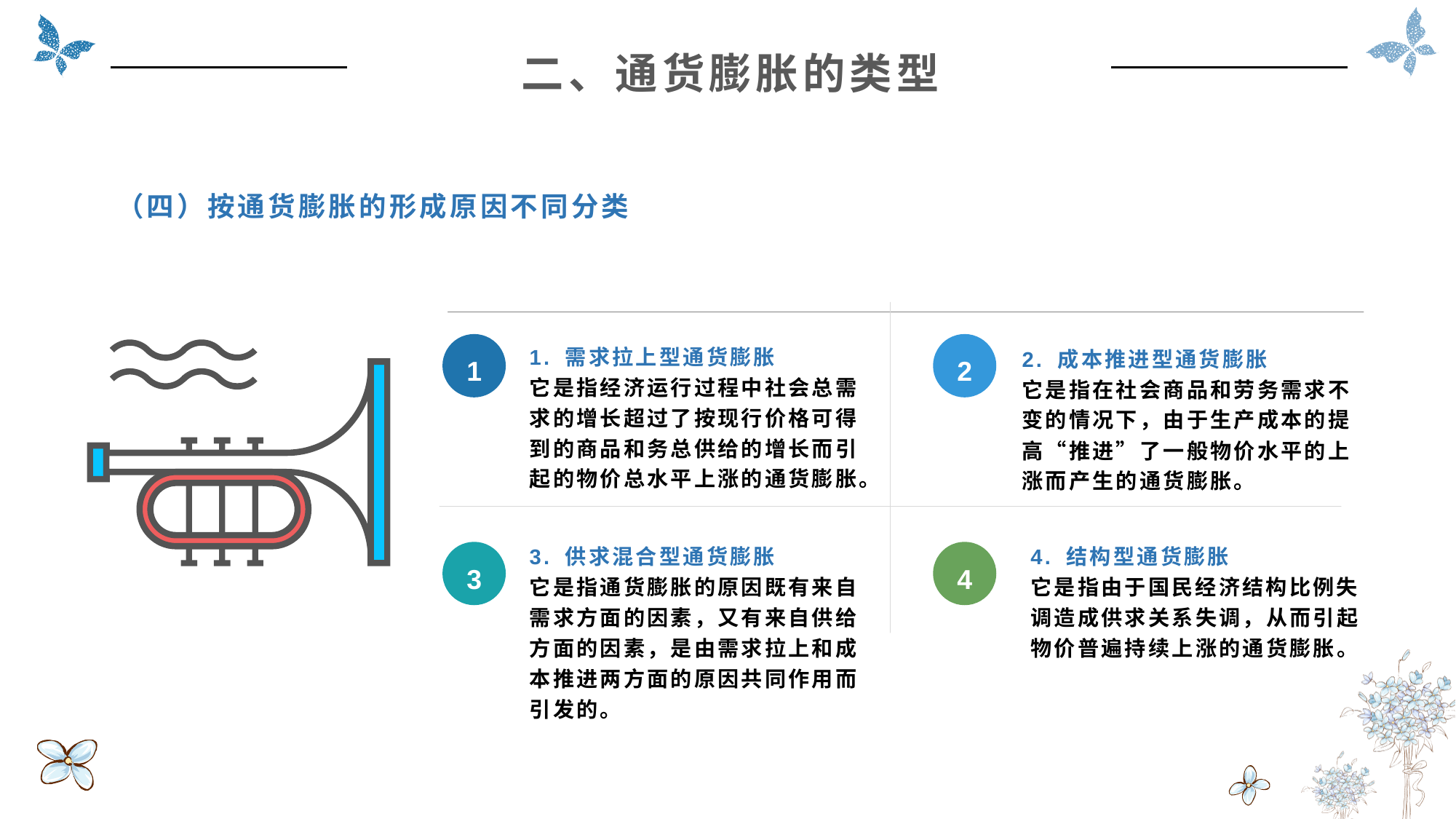

二、通货膨胀的类型
（四）按通货膨胀的形成原因不同分类
1
2

1. 需求拉上型通货膨胀
它是指经济运行过程中社会总需求的增长超过了按现行价格可得到的商品和务总供给的增长而引起的物价总水平上涨的通货膨胀。
2. 成本推进型通货膨胀
它是指在社会商品和劳务需求不变的情况下，由于生产成本的提高“推进”了一般物价水平的上涨而产生的通货膨胀。

3. 供求混合型通货膨胀
它是指通货膨胀的原因既有来自需求方面的因素，又有来自供给方面的因素，是由需求拉上和成本推进两方面的原因共同作用而引发的。
4. 结构型通货膨胀
它是指由于国民经济结构比例失调造成供求关系失调，从而引起物价普遍持续上涨的通货膨胀。
3
4